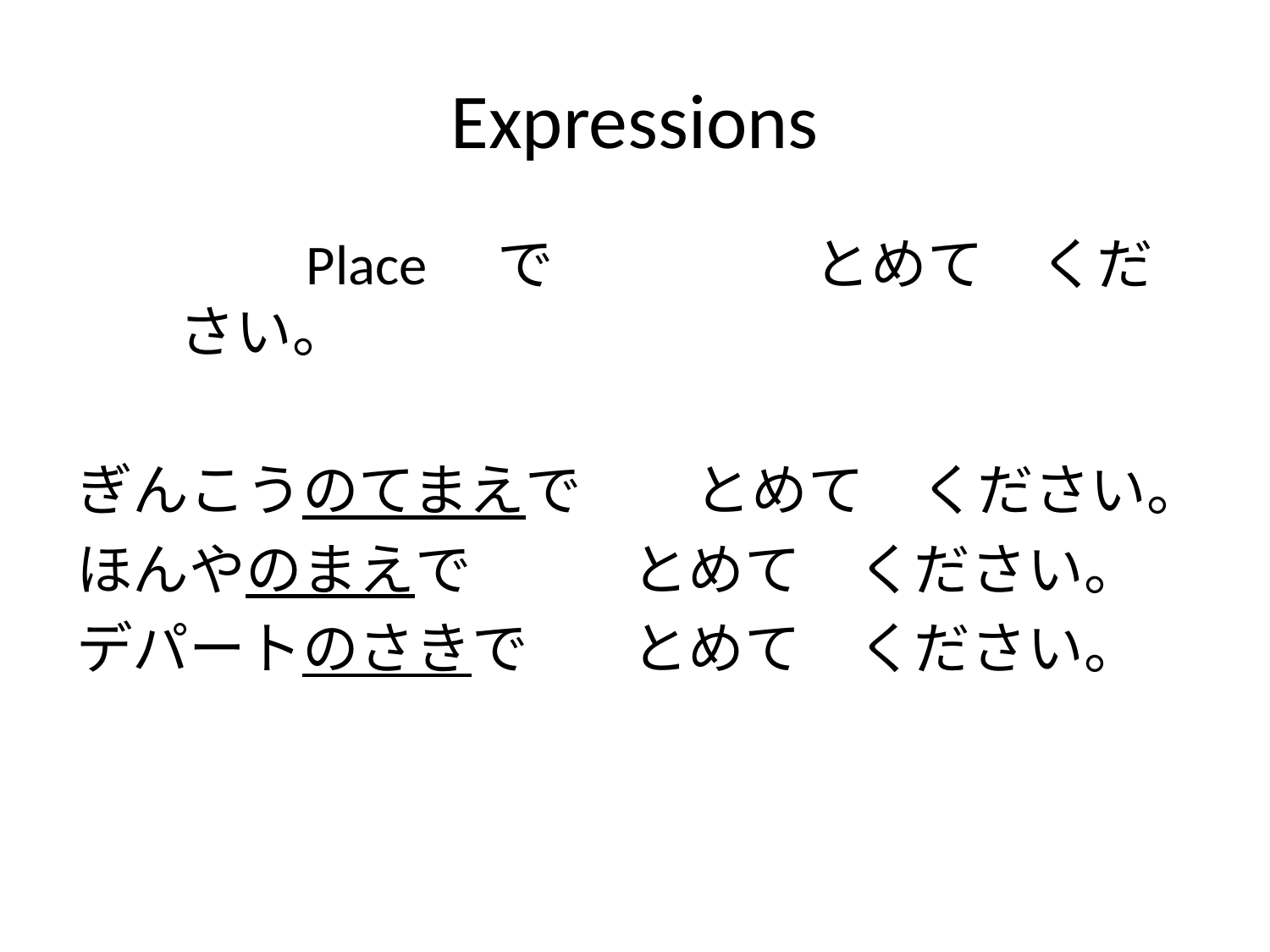

# Expressions
		Place　で　		とめて　ください。

ぎんこうのてまえで　　とめて　ください。
ほんやのまえで		とめて　ください。
デパートのさきで	とめて　ください。